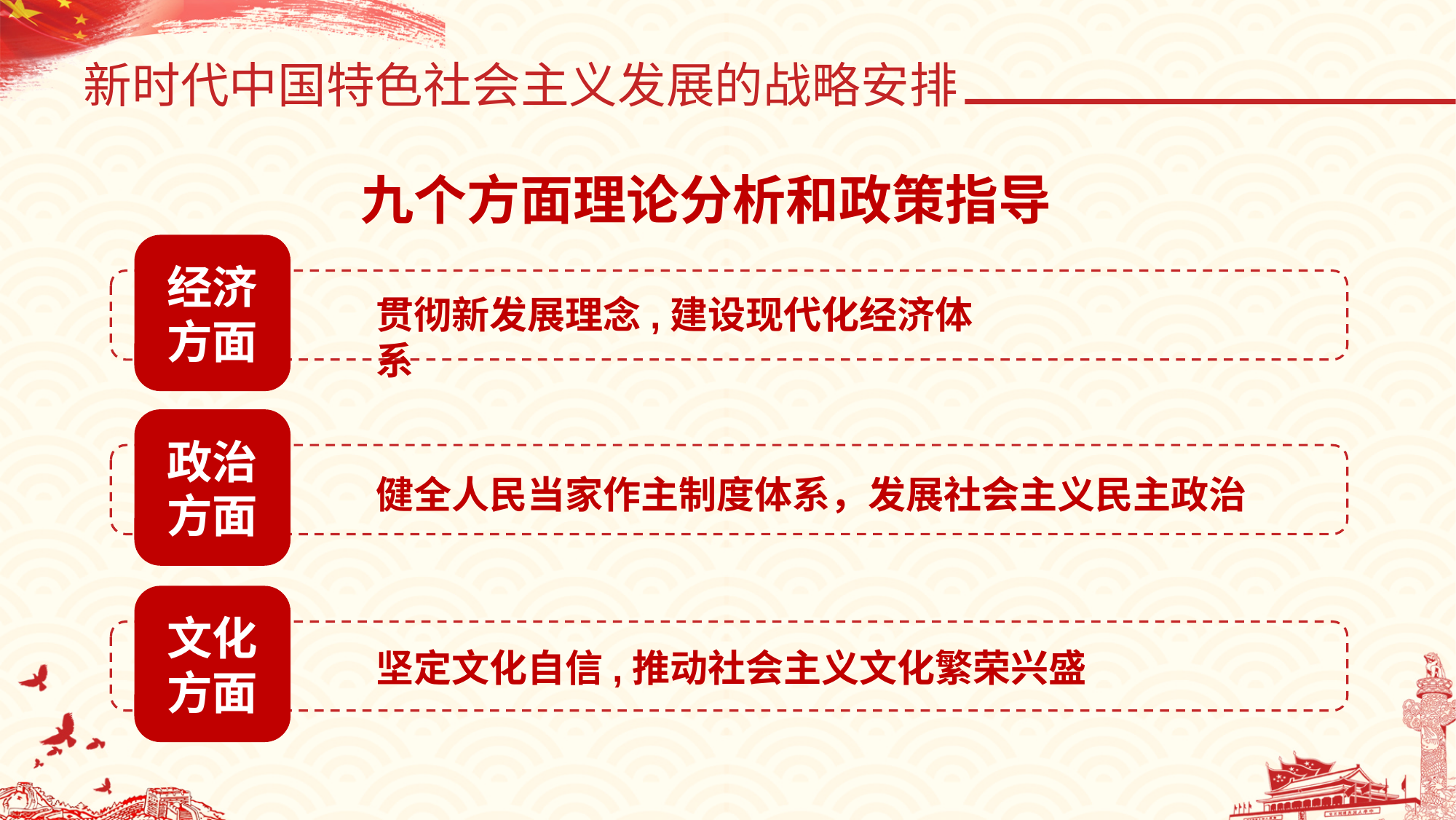

新时代中国特色社会主义发展的战略安排

九个方面理论分析和政策指导
经济
方面

贯彻新发展理念,建设现代化经济体系

政治
方面

健全人民当家作主制度体系，发展社会主义民主政治

文化
方面

坚定文化自信,推动社会主义文化繁荣兴盛